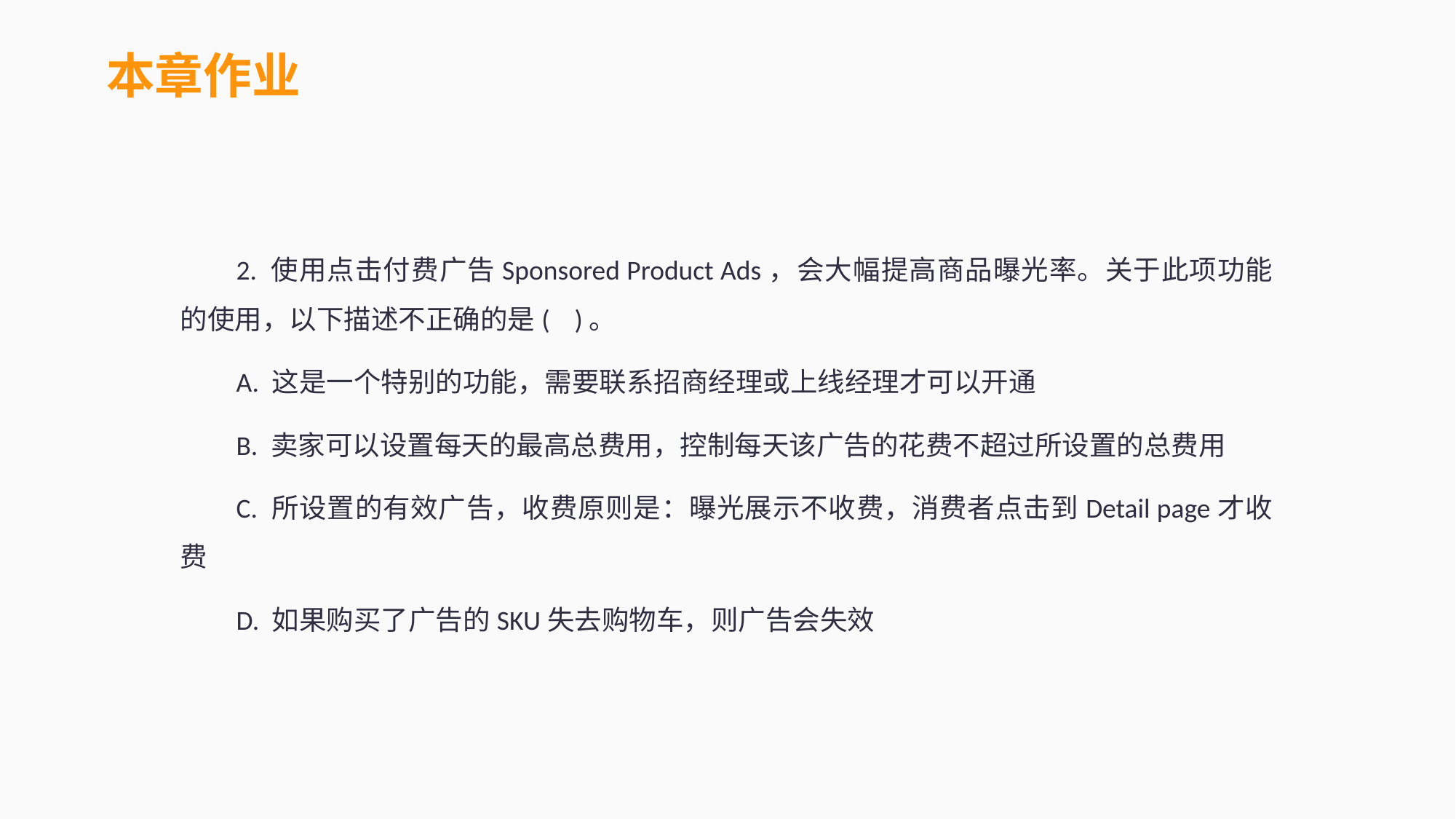

本章作业
2. 使用点击付费广告Sponsored Product Ads，会大幅提高商品曝光率。关于此项功能的使用，以下描述不正确的是(    )。
A. 这是一个特别的功能，需要联系招商经理或上线经理才可以开通
B. 卖家可以设置每天的最高总费用，控制每天该广告的花费不超过所设置的总费用
C. 所设置的有效广告，收费原则是：曝光展示不收费，消费者点击到Detail page才收费
D. 如果购买了广告的SKU失去购物车，则广告会失效